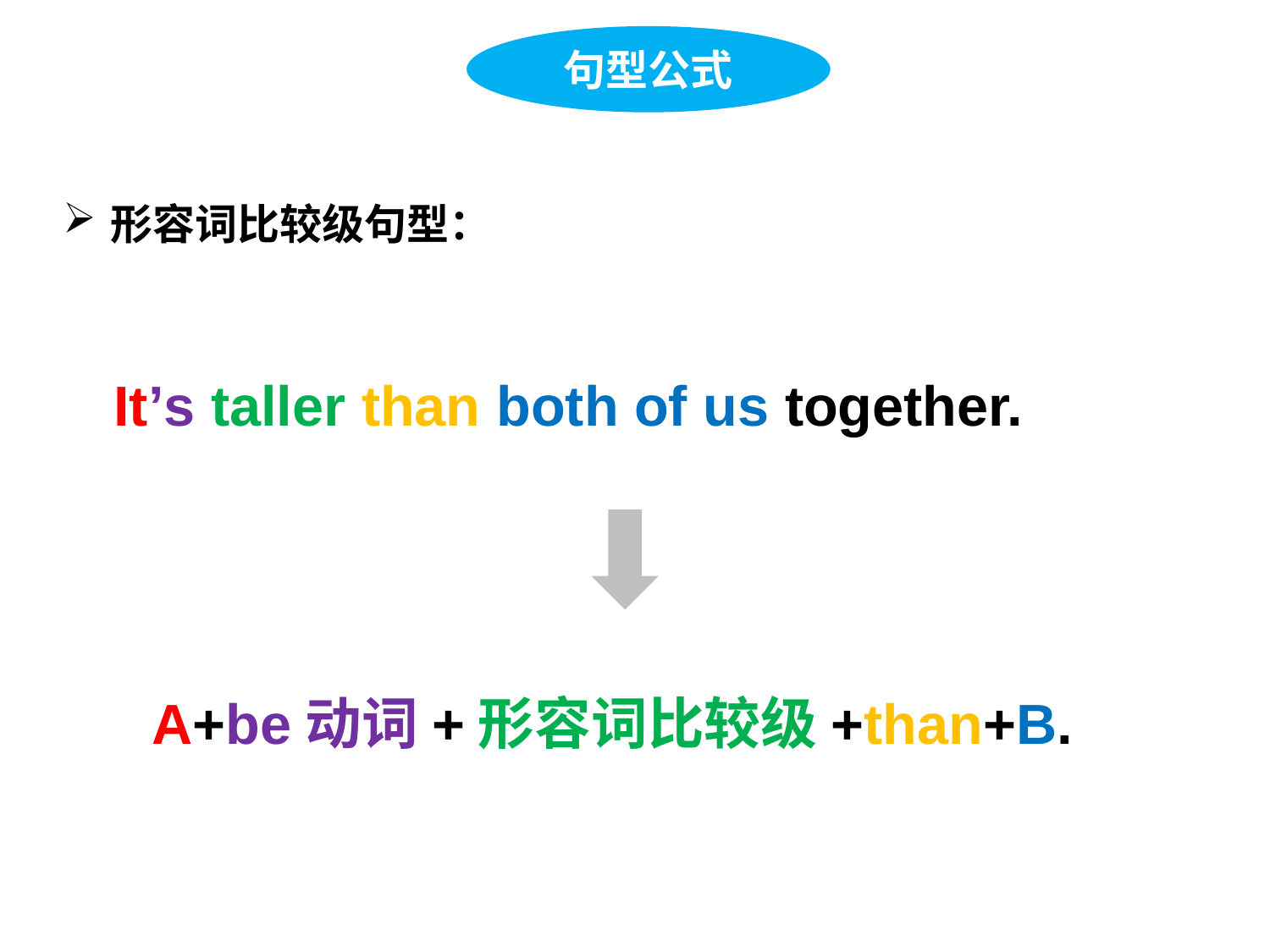

句型公式
形容词比较级句型：
It’s taller than both of us together.

A+be动词+形容词比较级+than+B.